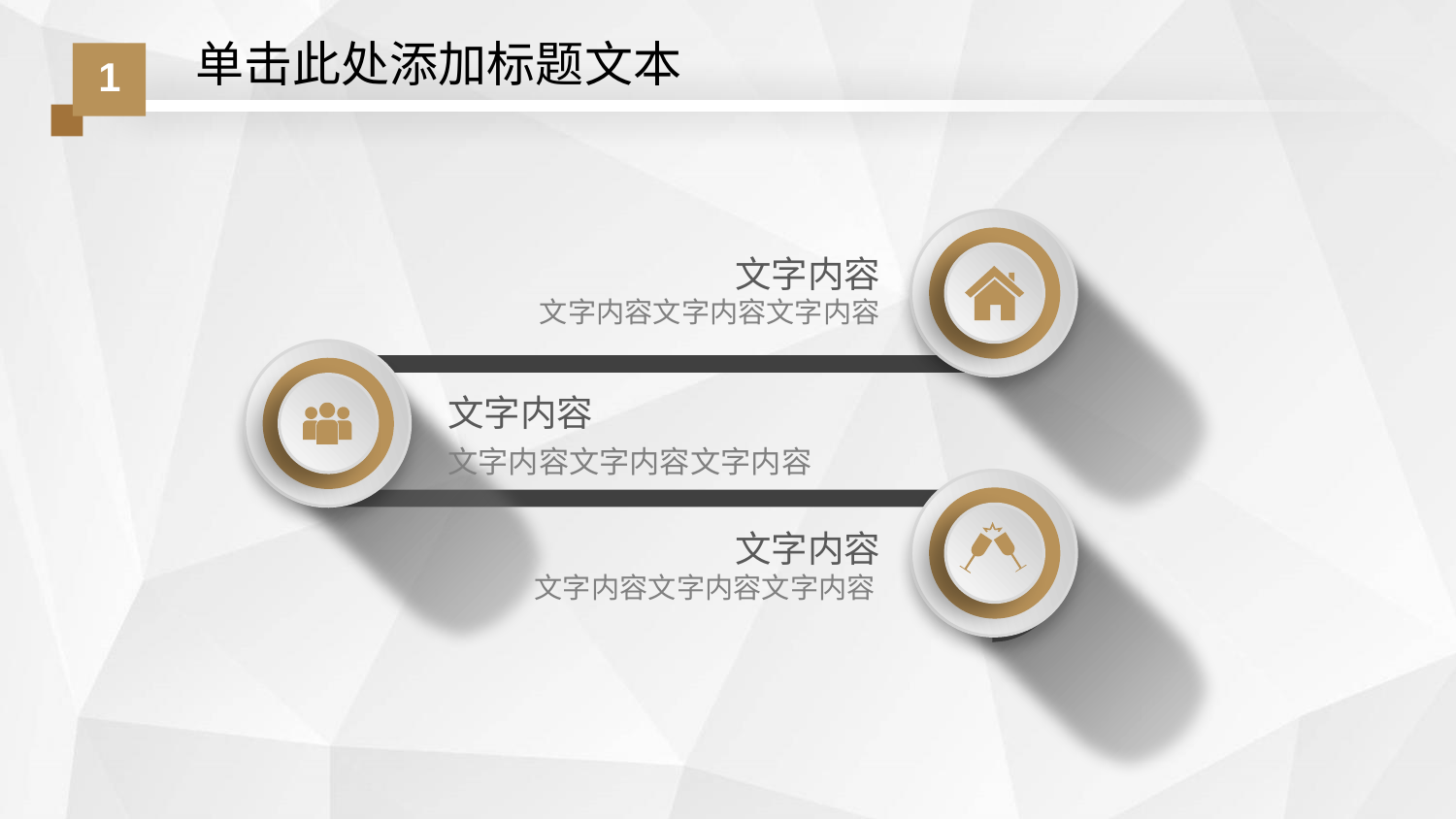

单击此处添加标题文本
1

文字内容

文字内容文字内容文字内容

文字内容

文字内容文字内容文字内容

文字内容
文字内容文字内容文字内容